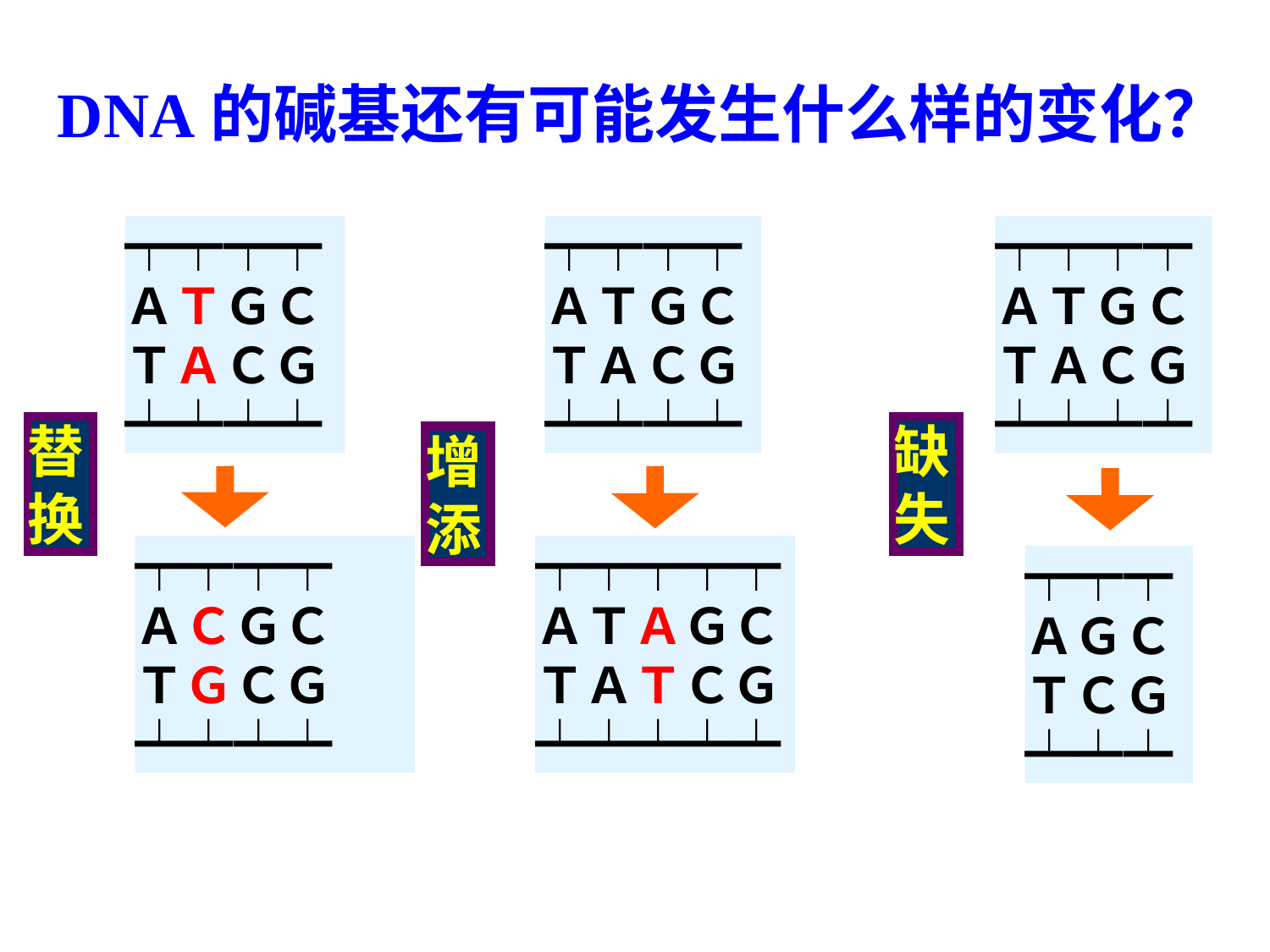

DNA的碱基还有可能发生什么样的变化？
┯┯┯┯
ＡＴＧＣ
ＴＡＣＧ
┷┷┷┷
┯┯┯┯
ＡＴＧＣ
ＴＡＣＧ
┷┷┷┷
┯┯┯┯
ＡＴＧＣ
ＴＡＣＧ
┷┷┷┷
替换
缺失
增添

┯┯┯┯
ＡＣＧＣ
ＴＧＣＧ
┷┷┷┷
┯┯┯┯┯
ＡＴＡＧＣ
ＴＡＴＣＧ
┷┷┷┷┷
┯┯┯
ＡＧＣ
ＴＣＧ
┷┷┷